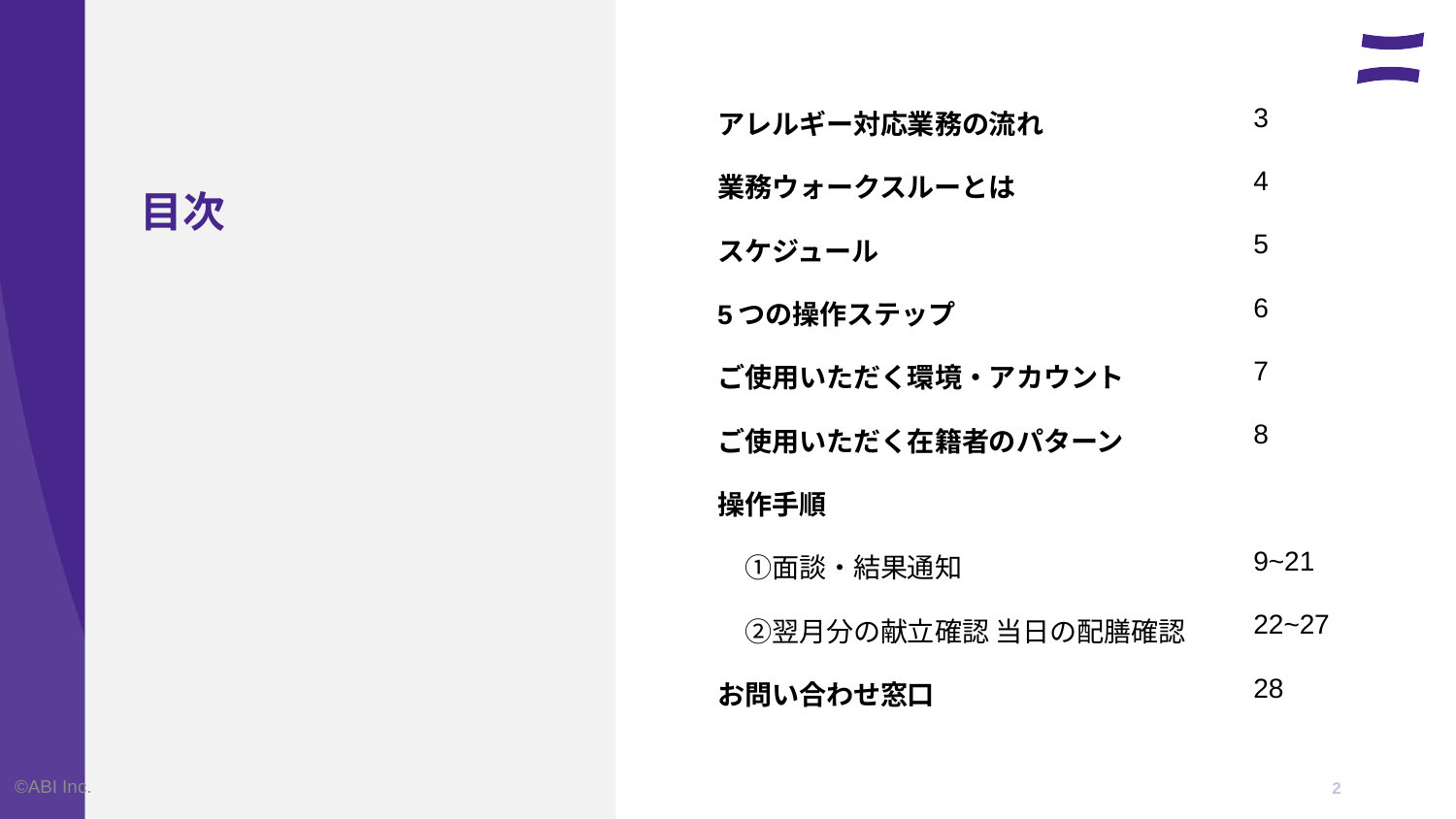

| アレルギー対応業務の流れ | 3 |
| --- | --- |
| 業務ウォークスルーとは | 4 |
| スケジュール | 5 |
| 5つの操作ステップ | 6 |
| ご使用いただく環境・アカウント | 7 |
| ご使用いただく在籍者のパターン | 8 |
| 操作手順 |  |
| ①面談・結果通知 | 9~21 |
| ②翌月分の献立確認 当日の配膳確認 | 22~27 |
| お問い合わせ窓口 | 28 |
# 目次
2
©ABI Inc.